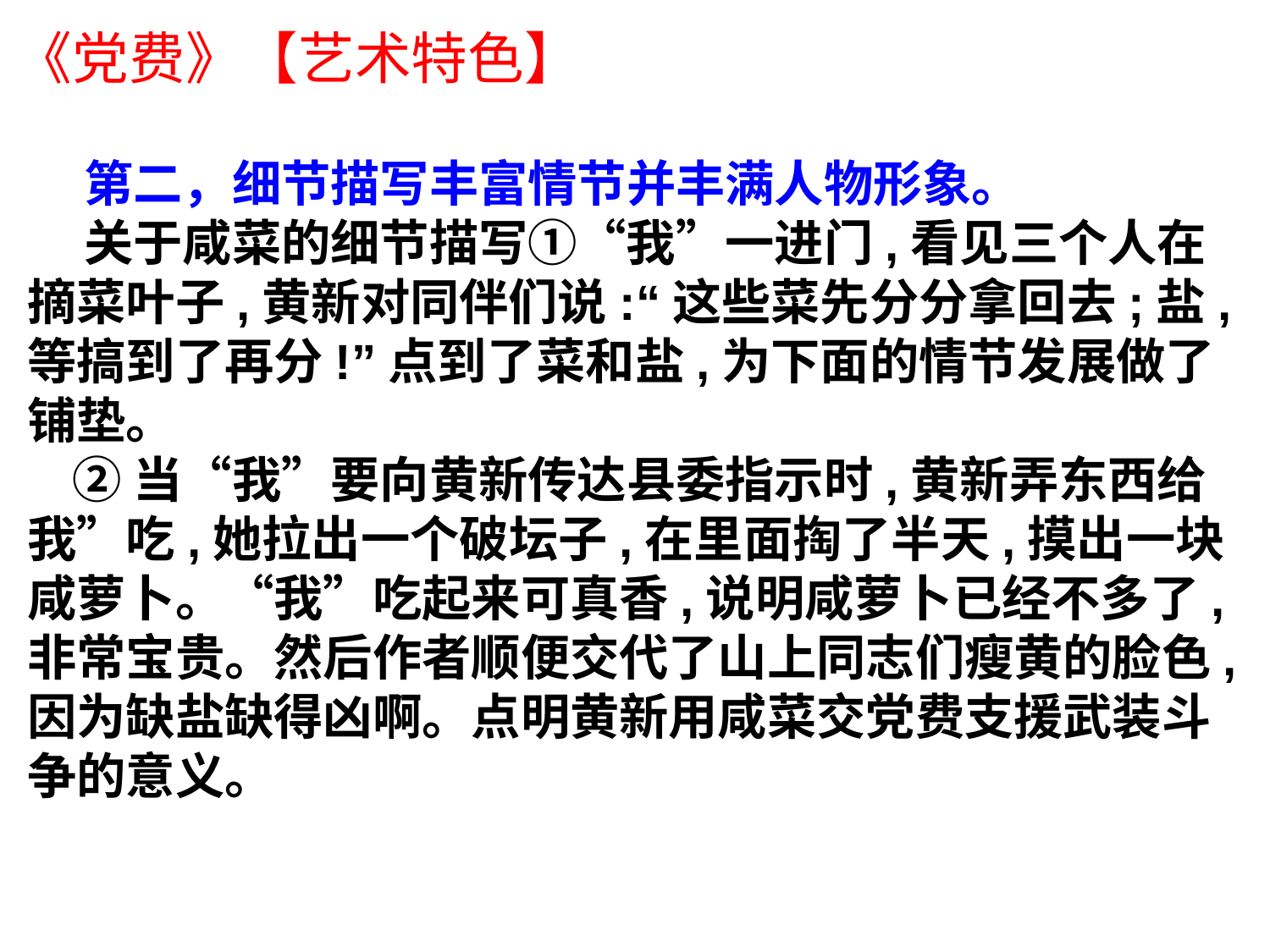

《党费》【艺术特色】
    第二，细节描写丰富情节并丰满人物形象。
    关于咸菜的细节描写①“我”一进门,看见三个人在摘菜叶子,黄新对同伴们说:“这些菜先分分拿回去;盐,等搞到了再分!”点到了菜和盐,为下面的情节发展做了铺垫。
    ②当“我”要向黄新传达县委指示时,黄新弄东西给我”吃,她拉出一个破坛子,在里面掏了半天,摸出一块咸萝卜。“我”吃起来可真香,说明咸萝卜已经不多了,非常宝贵。然后作者顺便交代了山上同志们瘦黄的脸色,因为缺盐缺得凶啊。点明黄新用咸菜交党费支援武装斗争的意义。